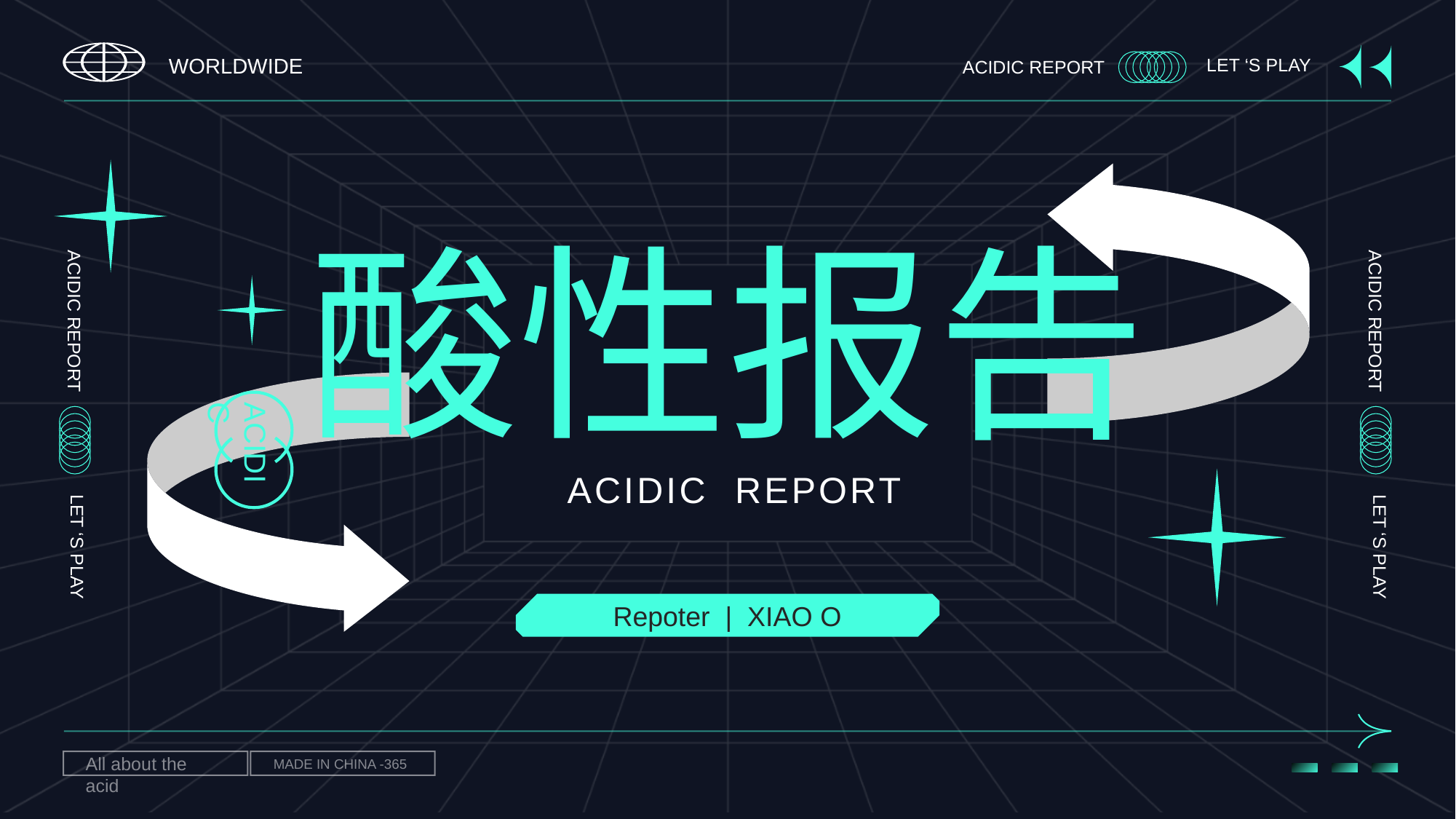

# 酸性报告

ACIDIC
 ACIDIC  REPORT

Repoter  |  XIAO O